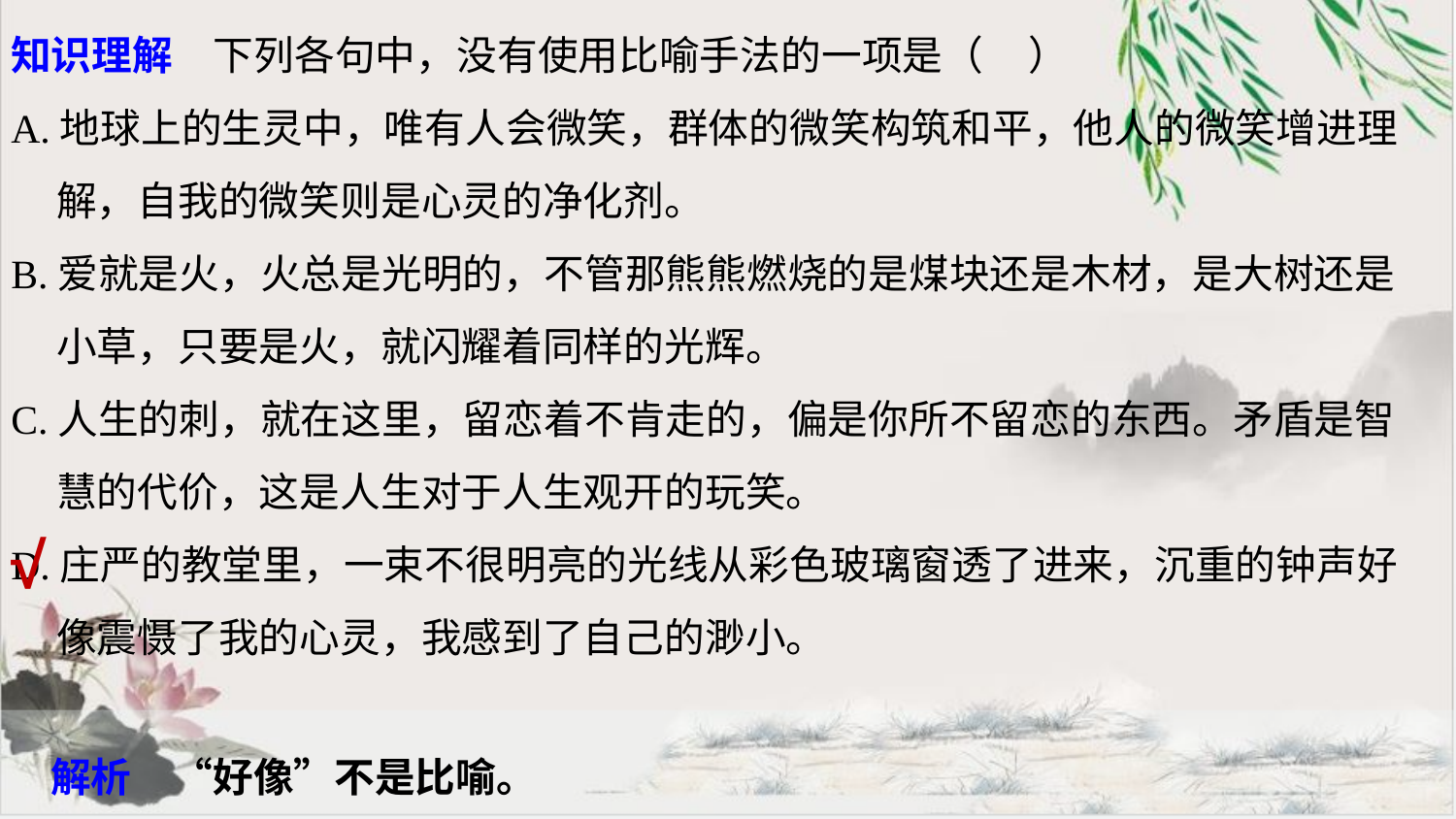

知识理解　下列各句中，没有使用比喻手法的一项是（     ）
A.地球上的生灵中，唯有人会微笑，群体的微笑构筑和平，他人的微笑增进理
    解，自我的微笑则是心灵的净化剂。
B.爱就是火，火总是光明的，不管那熊熊燃烧的是煤块还是木材，是大树还是
    小草，只要是火，就闪耀着同样的光辉。
C.人生的刺，就在这里，留恋着不肯走的，偏是你所不留恋的东西。矛盾是智
    慧的代价，这是人生对于人生观开的玩笑。
D.庄严的教堂里，一束不很明亮的光线从彩色玻璃窗透了进来，沉重的钟声好
    像震慑了我的心灵，我感到了自己的渺小。
√
解析　“好像”不是比喻。